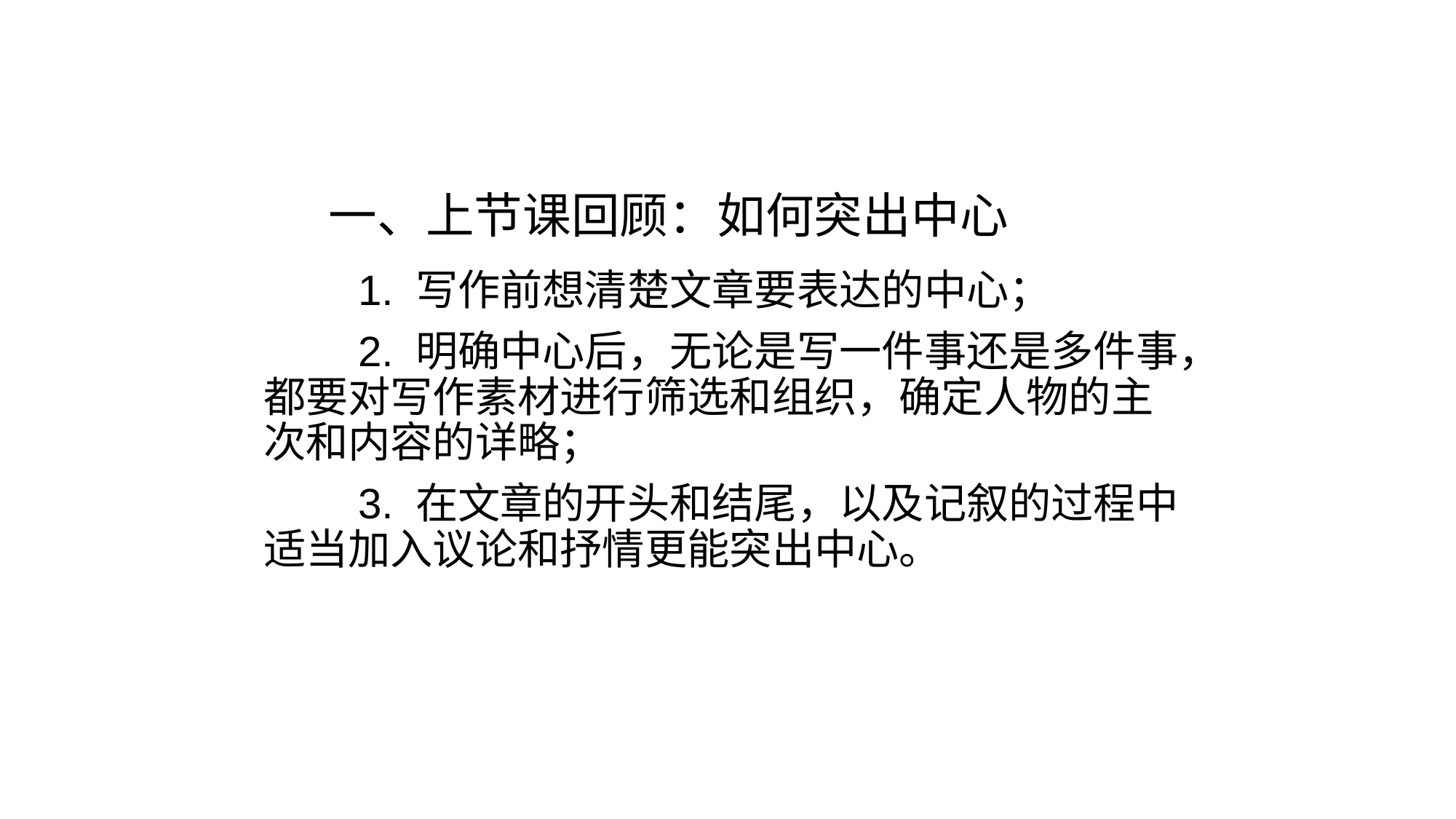

# 一、上节课回顾：如何突出中心
        1. 写作前想清楚文章要表达的中心；
        2. 明确中心后，无论是写一件事还是多件事，都要对写作素材进行筛选和组织，确定人物的主次和内容的详略；
        3. 在文章的开头和结尾，以及记叙的过程中适当加入议论和抒情更能突出中心。